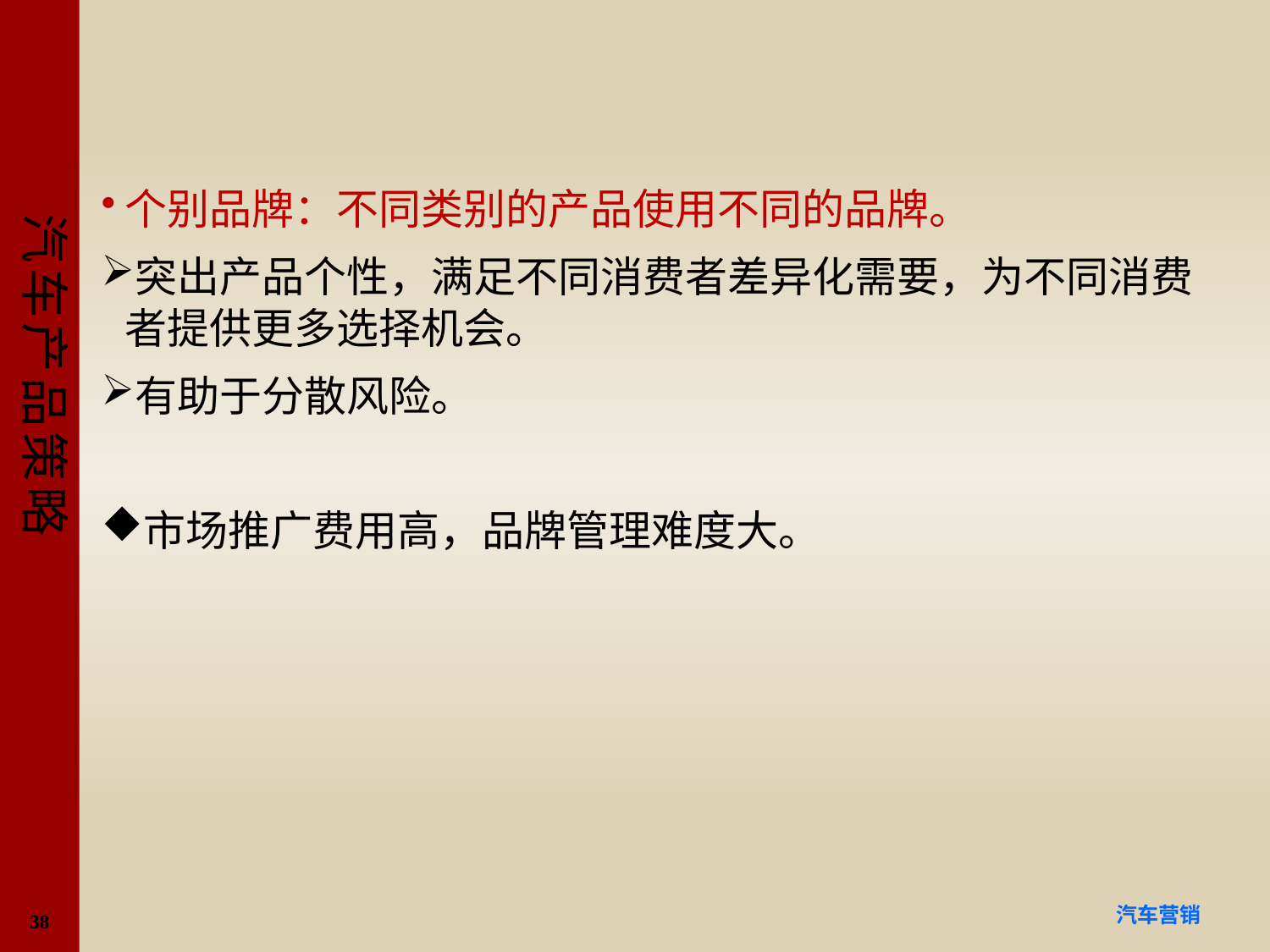

#
个别品牌：不同类别的产品使用不同的品牌。
突出产品个性，满足不同消费者差异化需要，为不同消费者提供更多选择机会。
有助于分散风险。

市场推广费用高，品牌管理难度大。
38